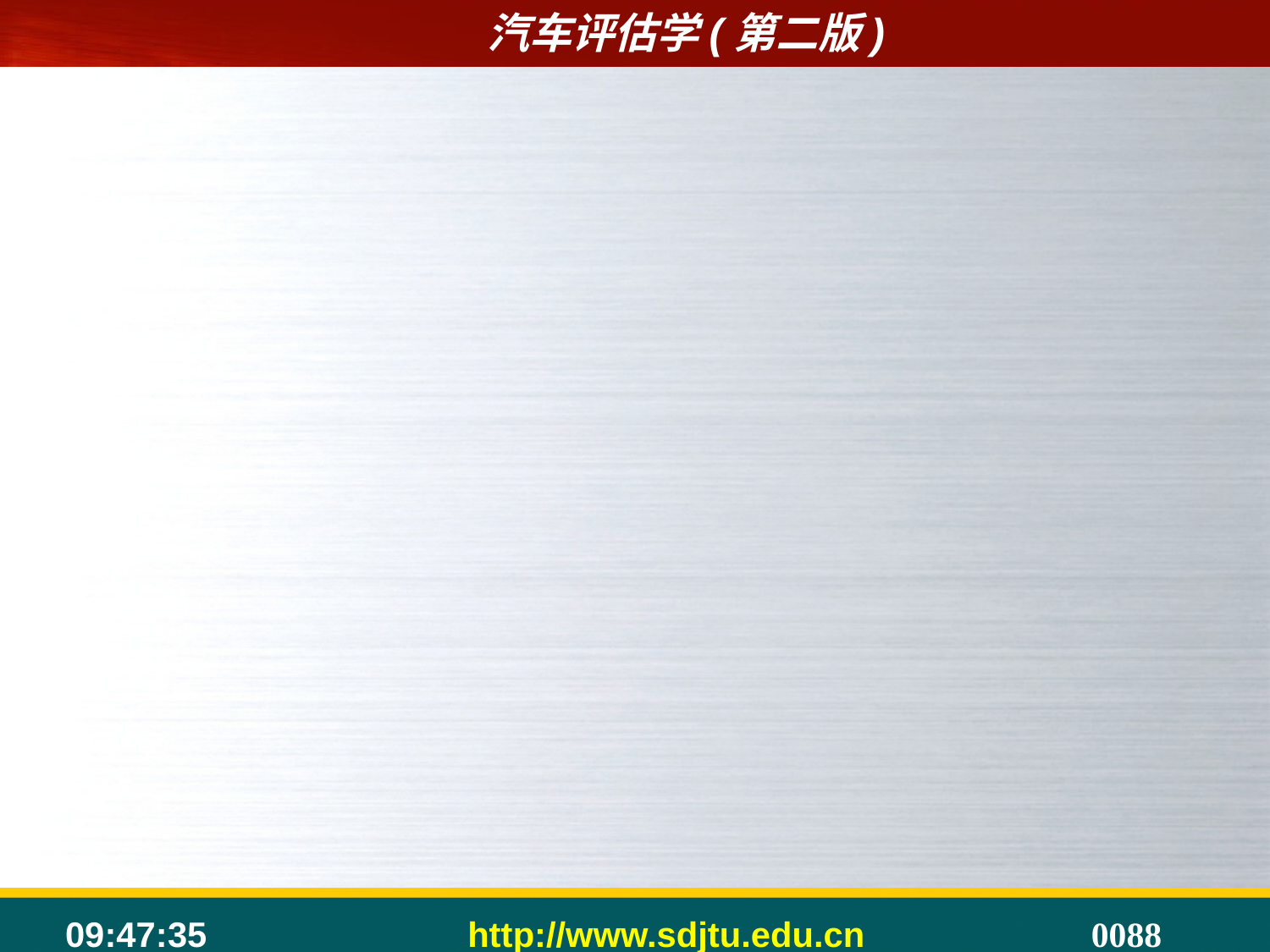

#
4.3.4汽车质量导向的定价目标
	汽车质量导向的定价目标是指汽车企业要在市场上树立汽车质量领先地位的目标，而在汽车价格上作出反应。优质优价是一般的市场供求准则，研究和开发优质汽车必然要支付较高的成本，自然要求以高的汽车价格得到回报。

4.3.5汽车销售渠道导向的定价目标
	为了使得销售渠道畅通，汽车企业必须研究汽车价格对经代销商的影响，充分考虑经代销商的利益，保证经代销商有合理的利润，促使经代销商有较高的积极性去销售汽车。